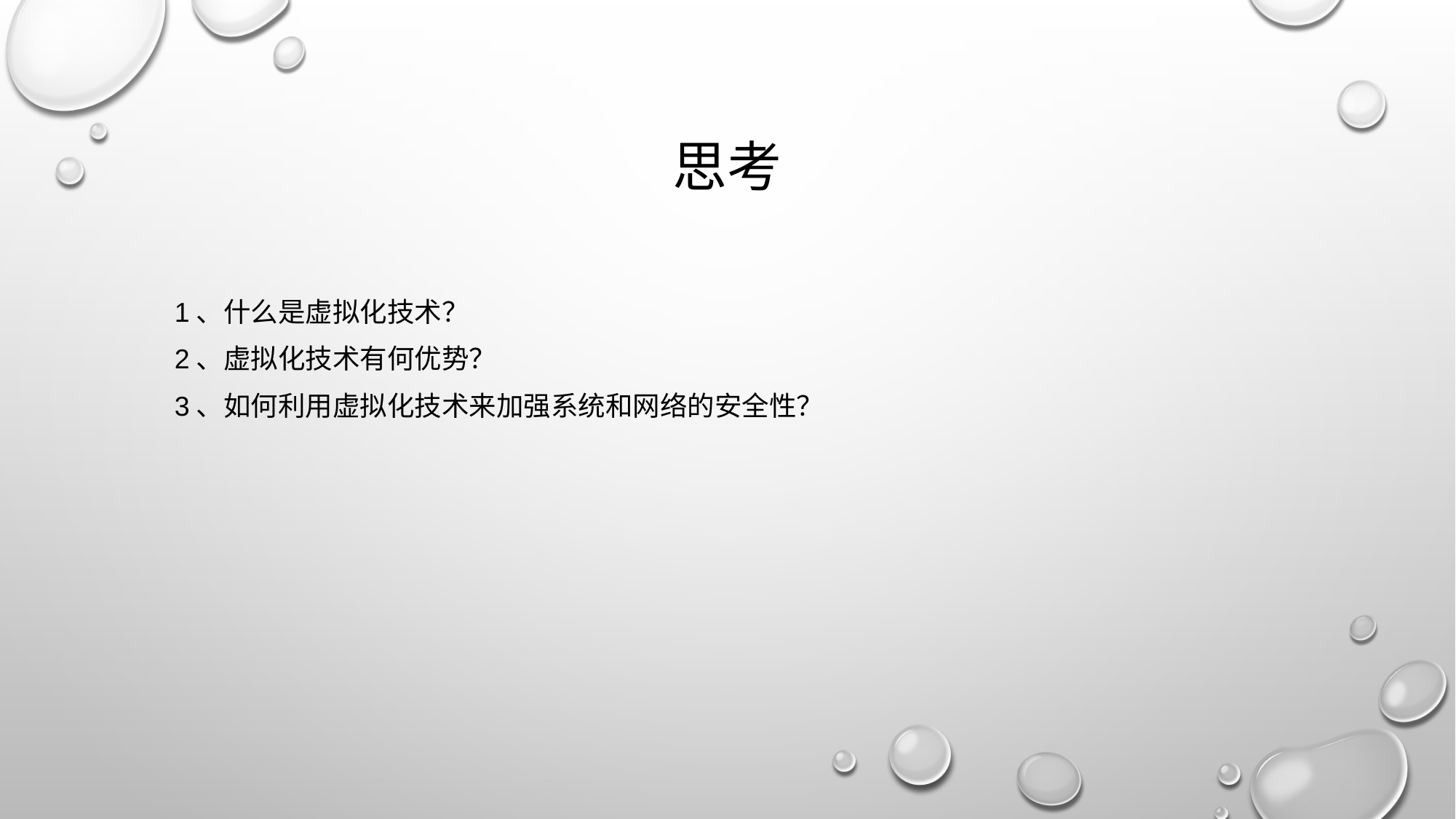

# 思考
1、什么是虚拟化技术？
2、虚拟化技术有何优势？
3、如何利用虚拟化技术来加强系统和网络的安全性？